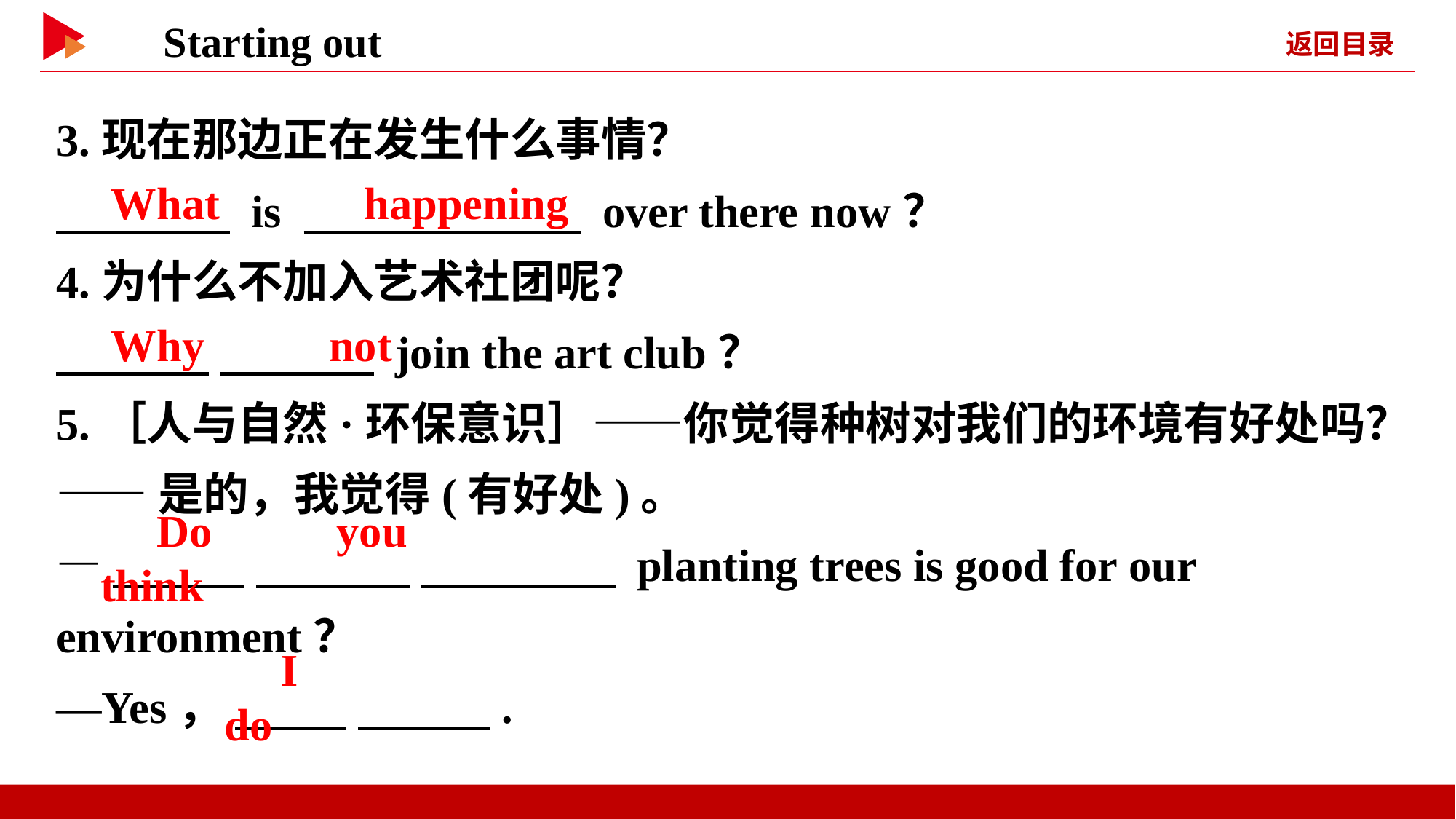

3.现在那边正在发生什么事情？
　        　 is 　                  　 over there now？
4.为什么不加入艺术社团呢？
　      　 　      　 join the art club？
5.［人与自然·环保意识］——你觉得种树对我们的环境有好处吗？
——是的，我觉得(有好处)。
—　    　 　      　 　          　 planting trees is good for our environment？
—Yes， 　  　 　    　.
　What
　happening
　Why　 　not
　Do　 　you　 　think
　I　 　do